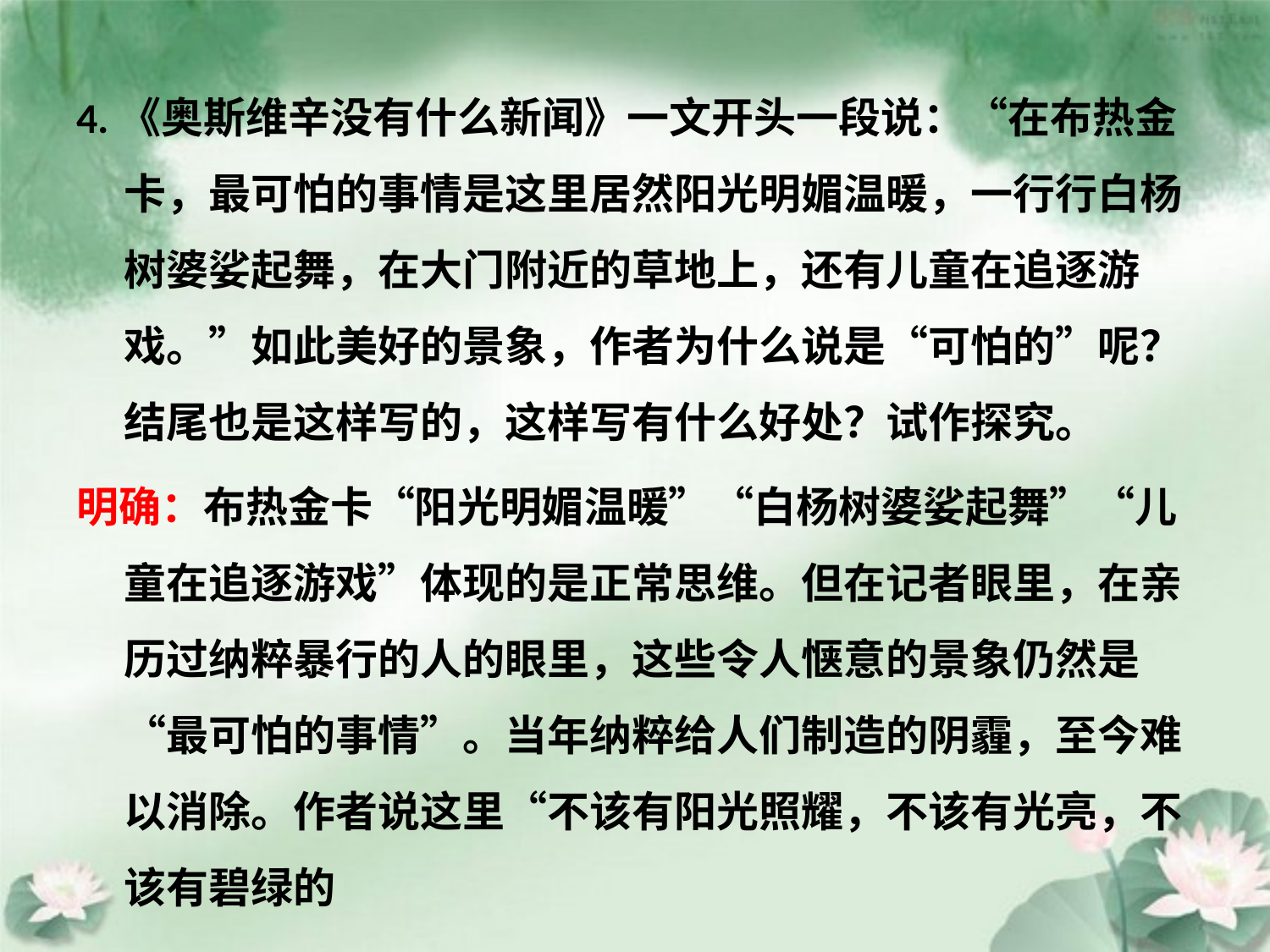

4.《奥斯维辛没有什么新闻》一文开头一段说：“在布热金卡，最可怕的事情是这里居然阳光明媚温暖，一行行白杨树婆娑起舞，在大门附近的草地上，还有儿童在追逐游戏。”如此美好的景象，作者为什么说是“可怕的”呢？结尾也是这样写的，这样写有什么好处？试作探究。
明确：布热金卡“阳光明媚温暖”“白杨树婆娑起舞”“儿童在追逐游戏”体现的是正常思维。但在记者眼里，在亲历过纳粹暴行的人的眼里，这些令人惬意的景象仍然是“最可怕的事情”。当年纳粹给人们制造的阴霾，至今难以消除。作者说这里“不该有阳光照耀，不该有光亮，不该有碧绿的